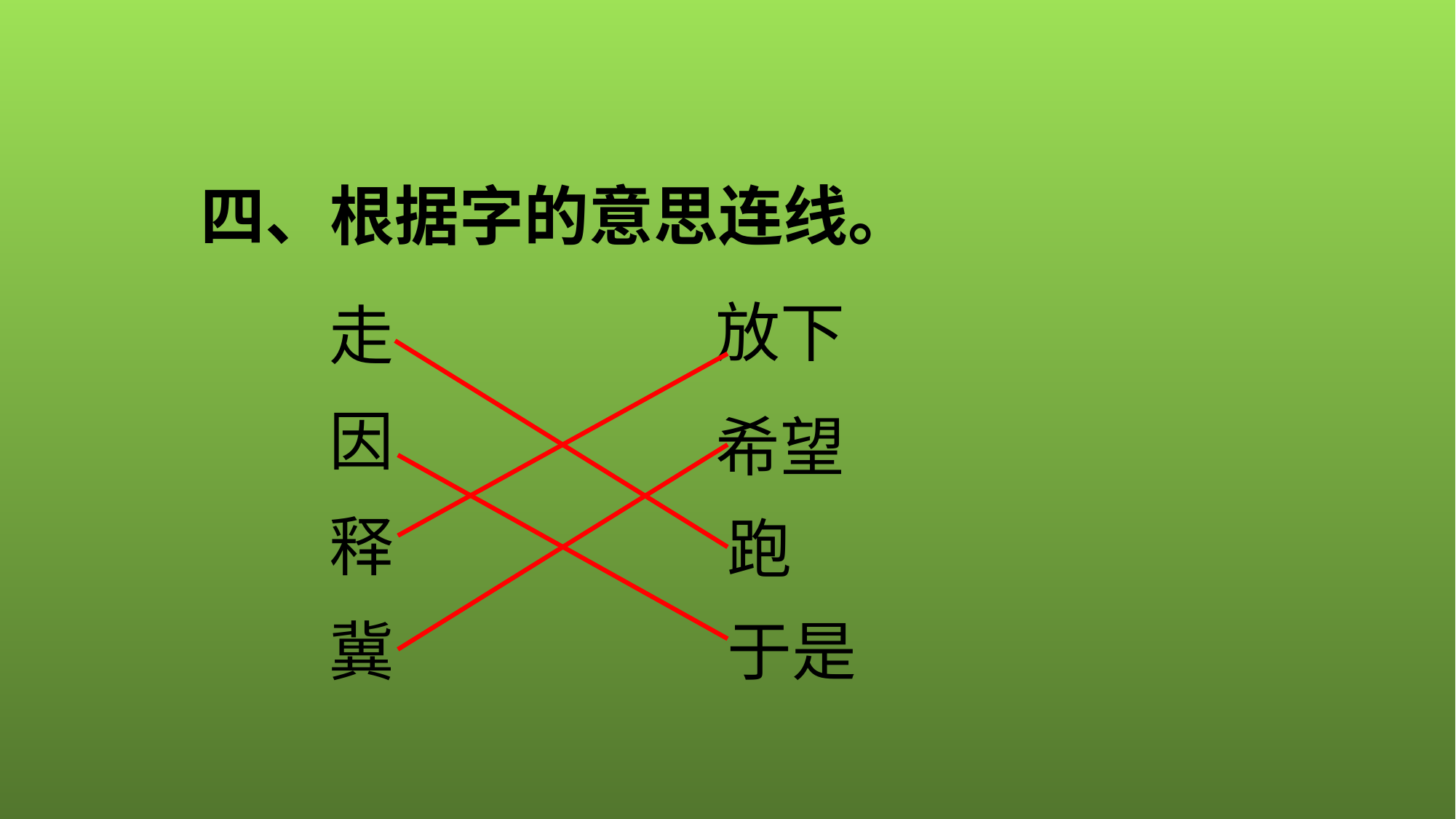

四、根据字的意思连线。
放下
走
因
希望
释
跑
冀
于是